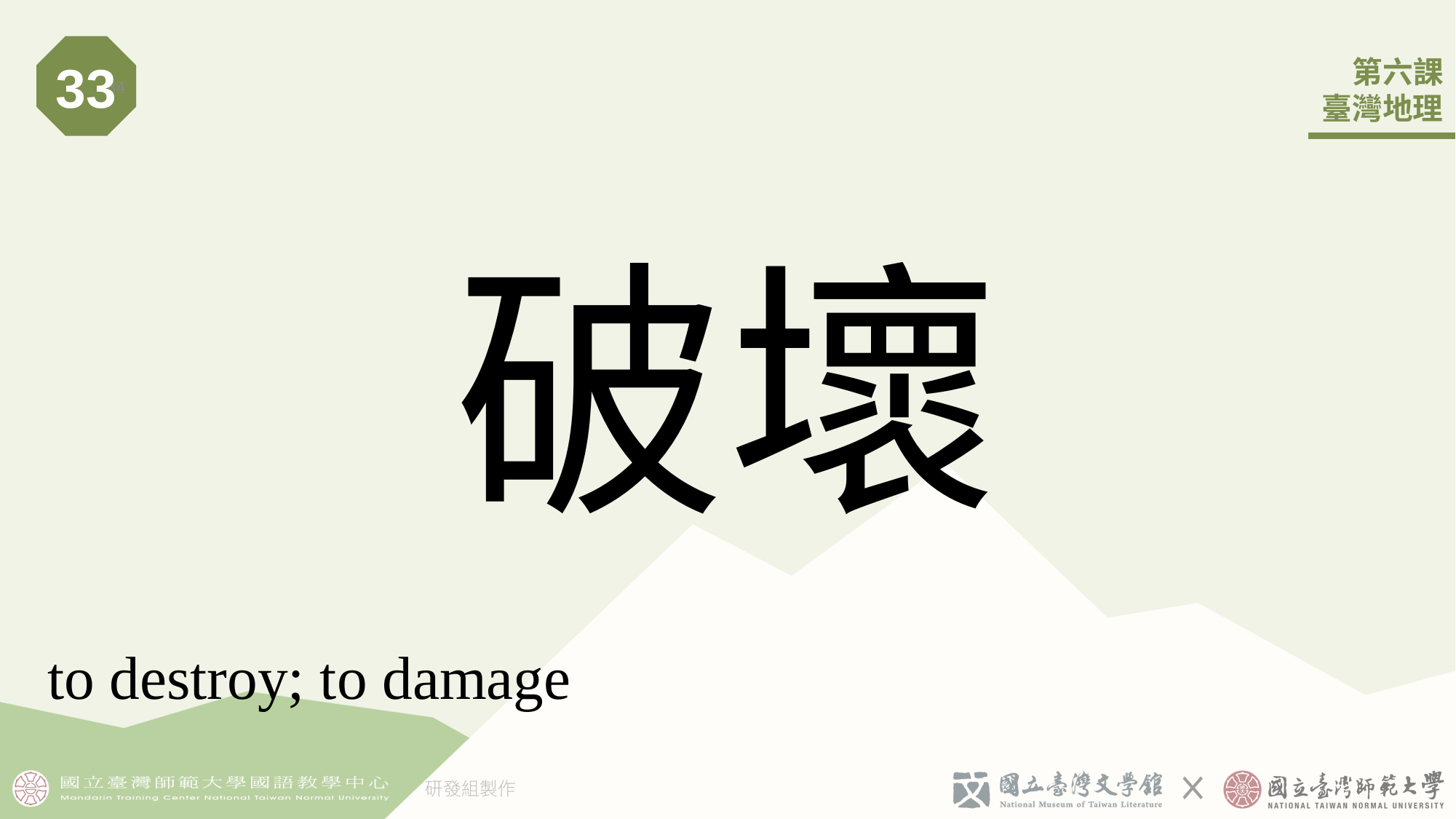

33
34
# 破壞
to destroy; to damage